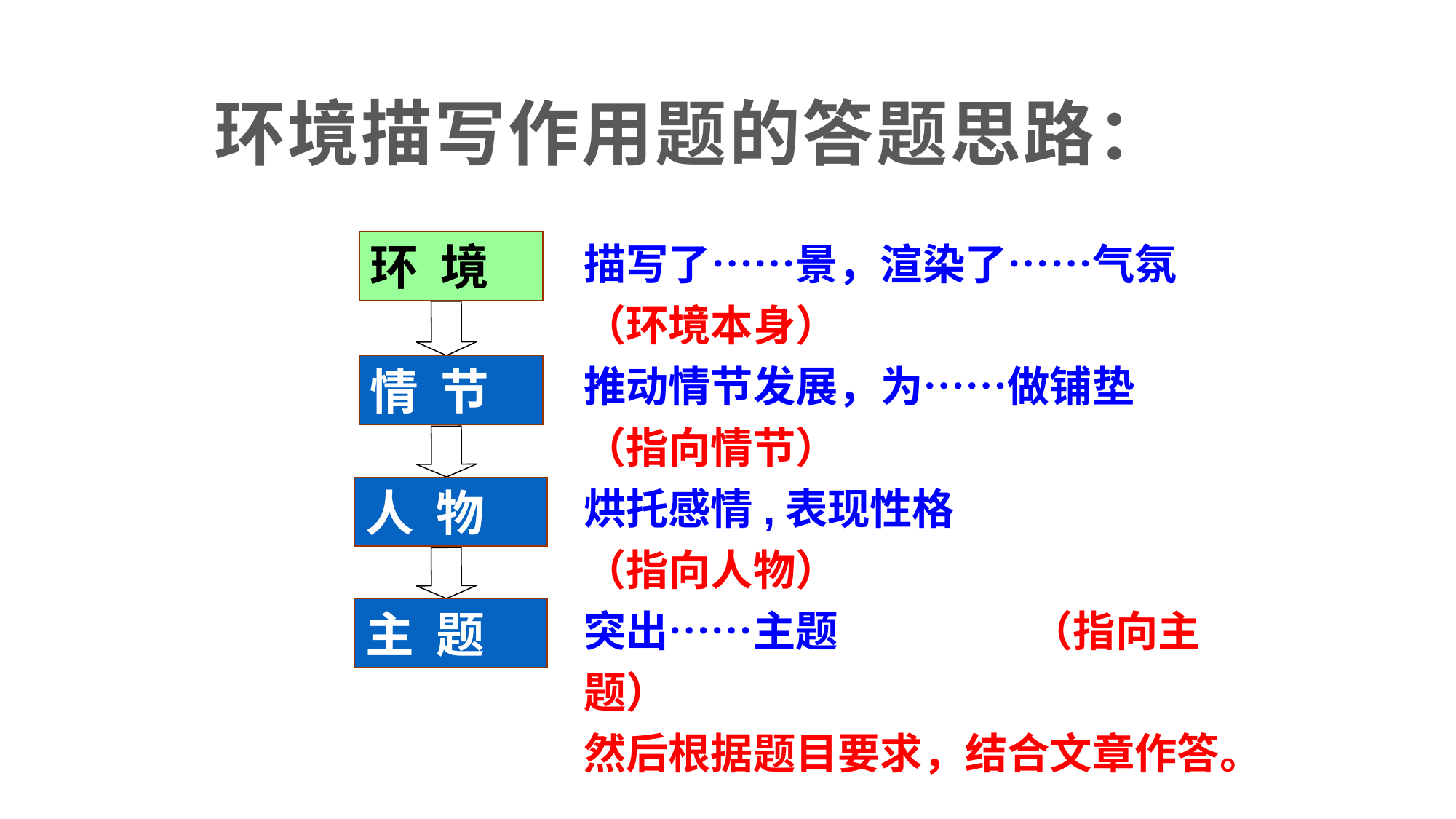

环境描写作用题的答题思路：
描写了……景，渲染了……气氛  （环境本身）
推动情节发展，为……做铺垫
（指向情节）
烘托感情,表现性格
（指向人物）
突出……主题                    （指向主题）
然后根据题目要求，结合文章作答。
环  境

情  节

人  物

主  题